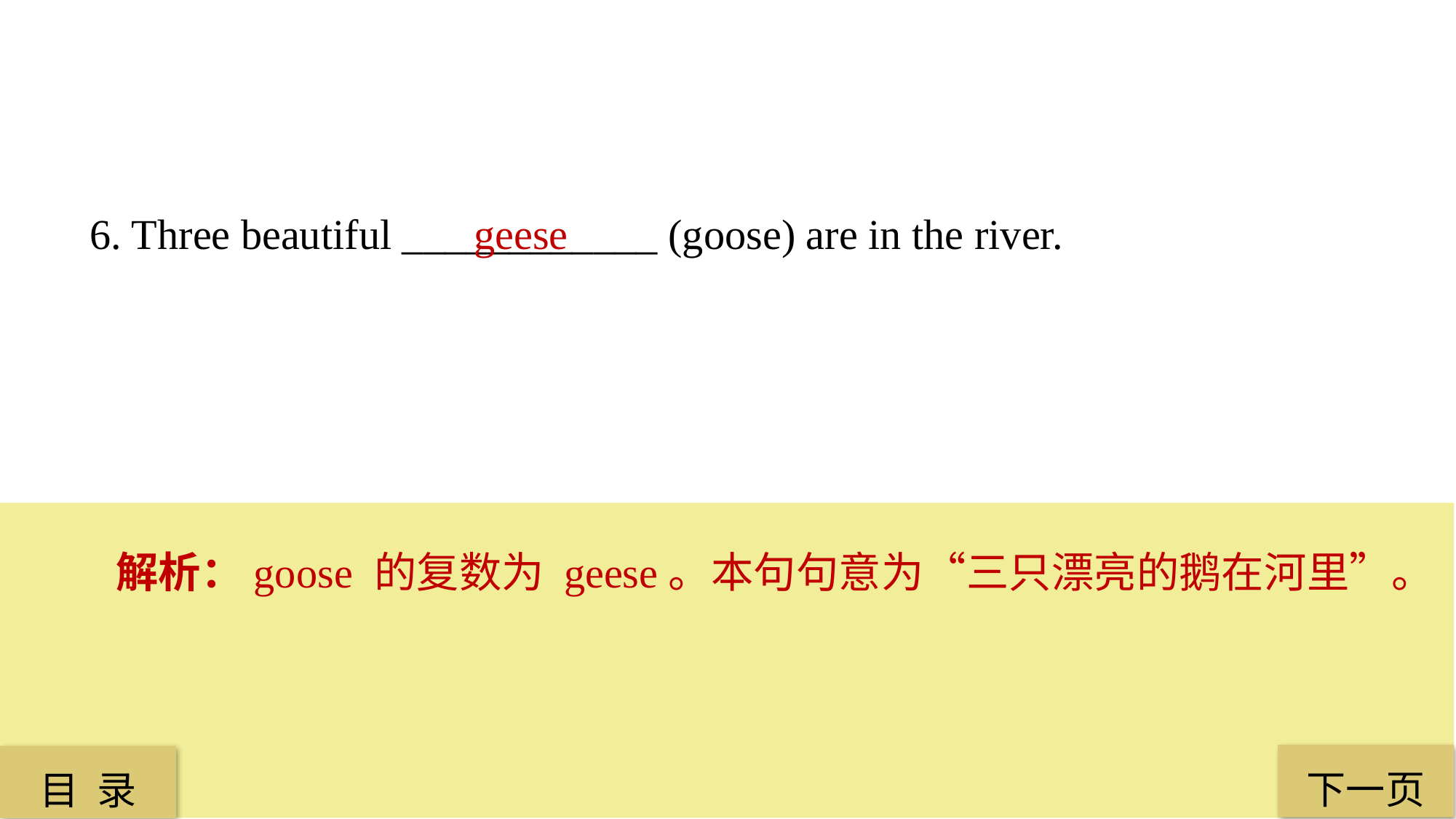

6. Three beautiful ____________ (goose) are in the river.
 geese
解析：goose 的复数为 geese。本句句意为“三只漂亮的鹅在河里”。